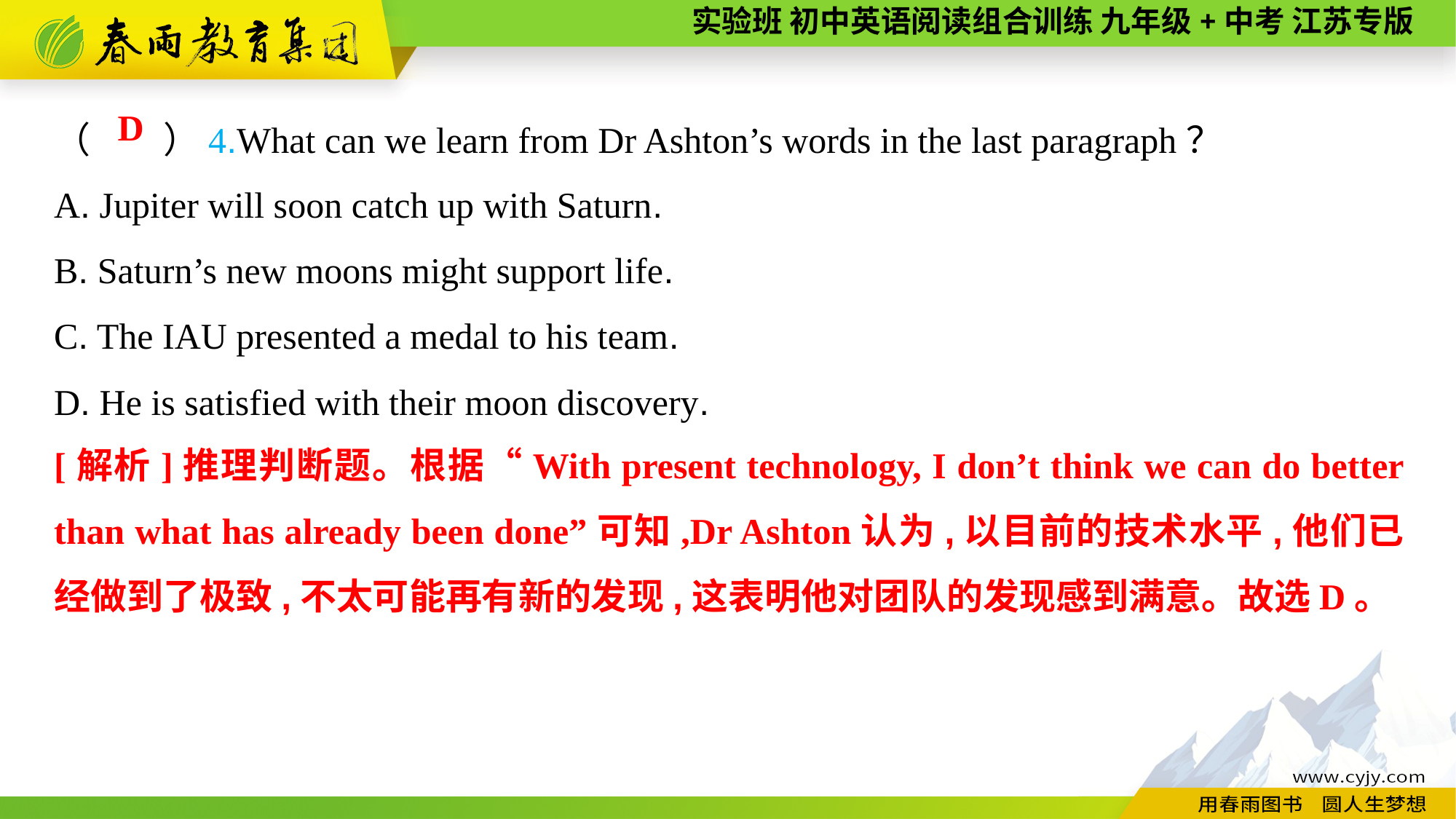

（　　）4.What can we learn from Dr Ashton’s words in the last paragraph？
A. Jupiter will soon catch up with Saturn.
B. Saturn’s new moons might support life.
C. The IAU presented a medal to his team.
D. He is satisfied with their moon discovery.
D
[解析]推理判断题。根据“With present technology, I don’t think we can do better than what has already been done”可知,Dr Ashton认为,以目前的技术水平,他们已经做到了极致,不太可能再有新的发现,这表明他对团队的发现感到满意。故选D。